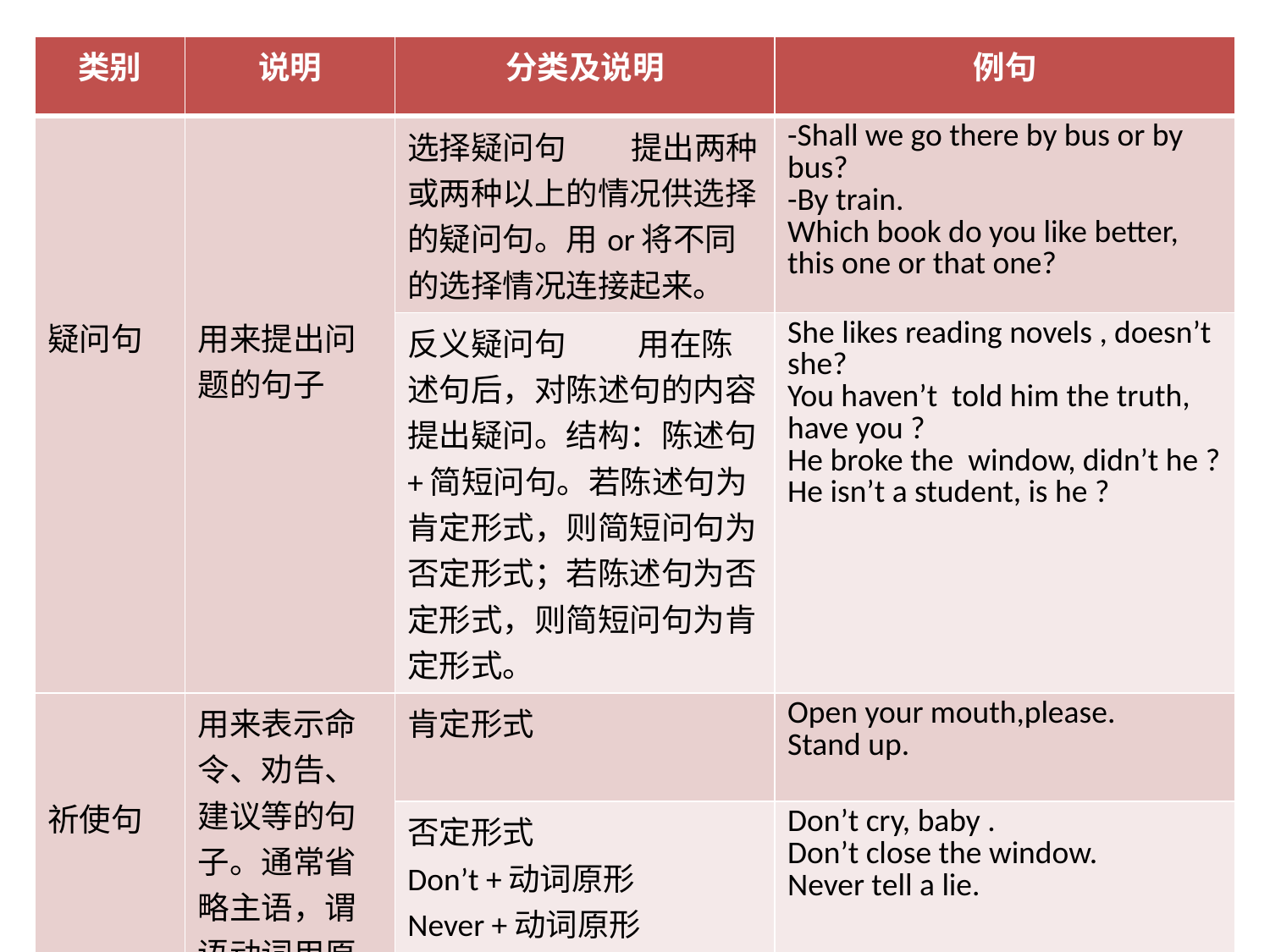

| 类别 | 说明 | 分类及说明 | 例句 |
| --- | --- | --- | --- |
| 疑问句 | 用来提出问题的句子 | 选择疑问句 提出两种或两种以上的情况供选择的疑问句。用or将不同的选择情况连接起来。 | -Shall we go there by bus or by bus? -By train. Which book do you like better, this one or that one? |
|  |  | 反义疑问句 用在陈述句后，对陈述句的内容提出疑问。结构：陈述句+简短问句。若陈述句为肯定形式，则简短问句为否定形式；若陈述句为否定形式，则简短问句为肯定形式。 | She likes reading novels , doesn’t she? You haven’t told him the truth, have you ? He broke the window, didn’t he ? He isn’t a student, is he ? |
| 祈使句 | 用来表示命令、劝告、建议等的句子。通常省略主语，谓语动词用原形放在句首。 | 肯定形式 | Open your mouth,please. Stand up. |
|  |  | 否定形式 Don’t +动词原形 Never +动词原形 | Don’t cry, baby . Don’t close the window. Never tell a lie. |